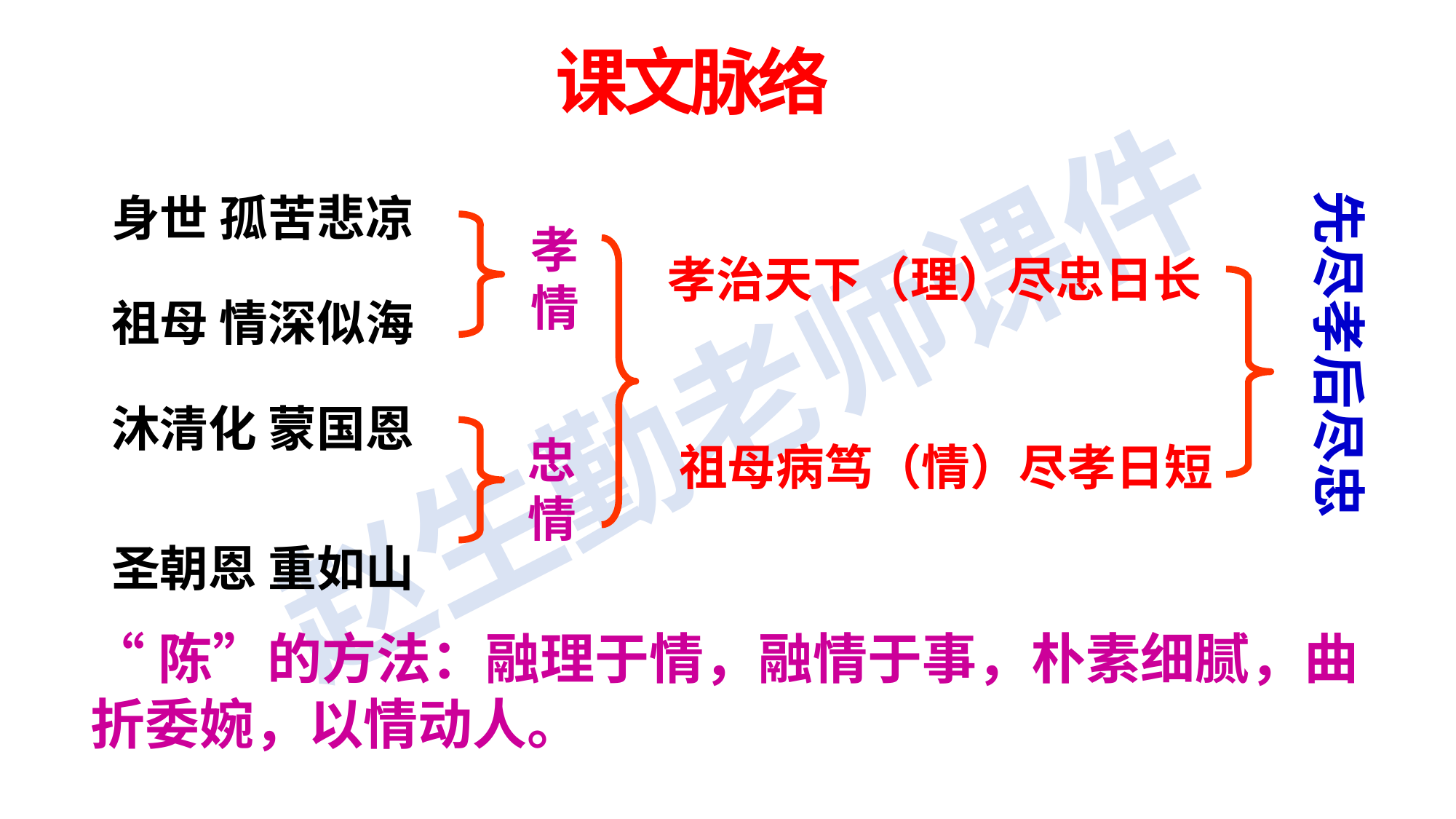

课文脉络
先尽孝后尽忠
身世 孤苦悲凉 
                 
祖母 情深似海
孝情

孝治天下（理）尽忠日长

沐清化 蒙国恩 
               
圣朝恩 重如山

忠情
 祖母病笃（情）尽孝日短
“陈”的方法：融理于情，融情于事，朴素细腻，曲折委婉，以情动人。